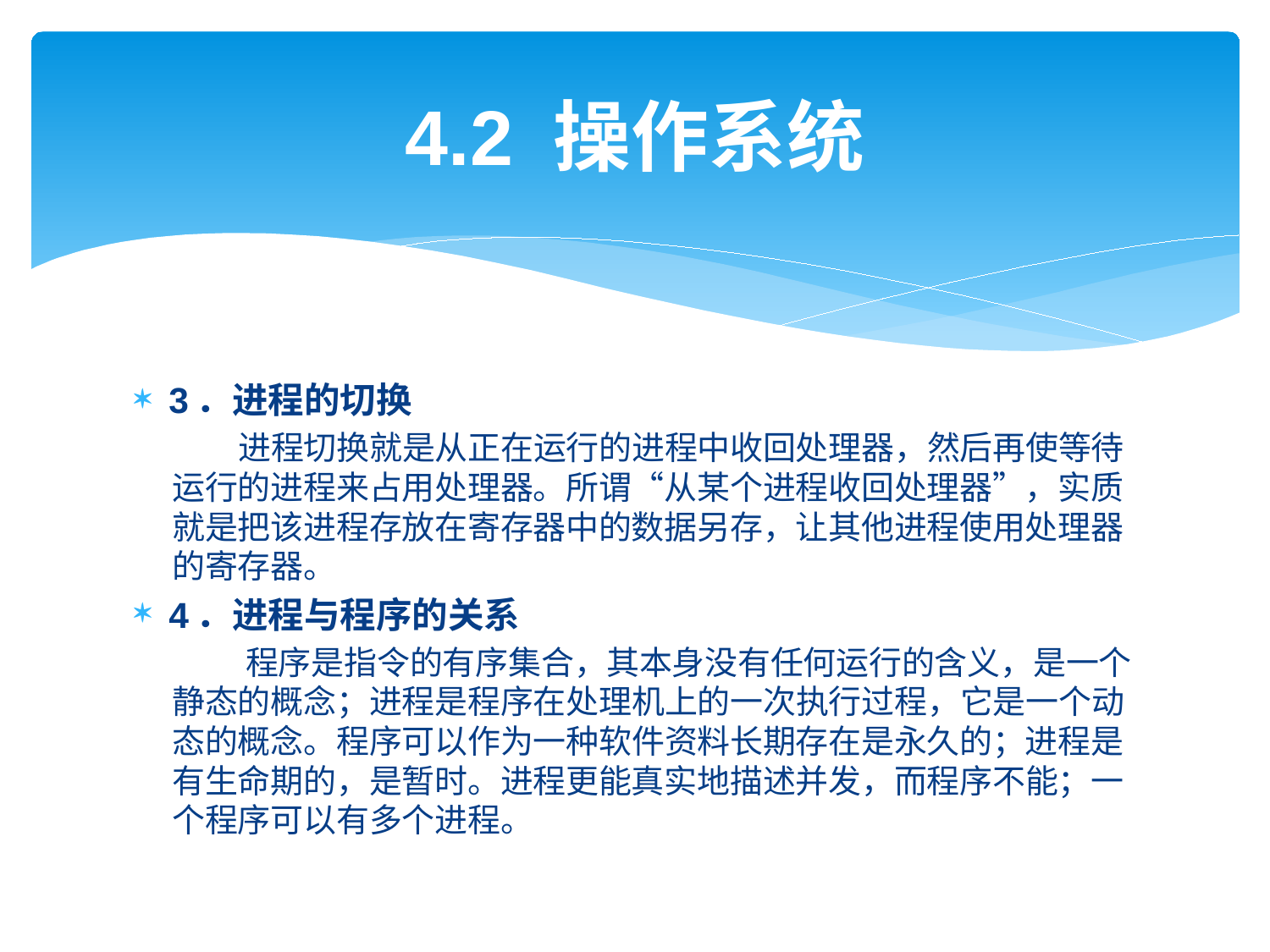

# 4.2 操作系统
3．进程的切换
        进程切换就是从正在运行的进程中收回处理器，然后再使等待运行的进程来占用处理器。所谓“从某个进程收回处理器”，实质就是把该进程存放在寄存器中的数据另存，让其他进程使用处理器的寄存器。
4．进程与程序的关系
         程序是指令的有序集合，其本身没有任何运行的含义，是一个静态的概念；进程是程序在处理机上的一次执行过程，它是一个动态的概念。程序可以作为一种软件资料长期存在是永久的；进程是有生命期的，是暂时。进程更能真实地描述并发，而程序不能；一个程序可以有多个进程。